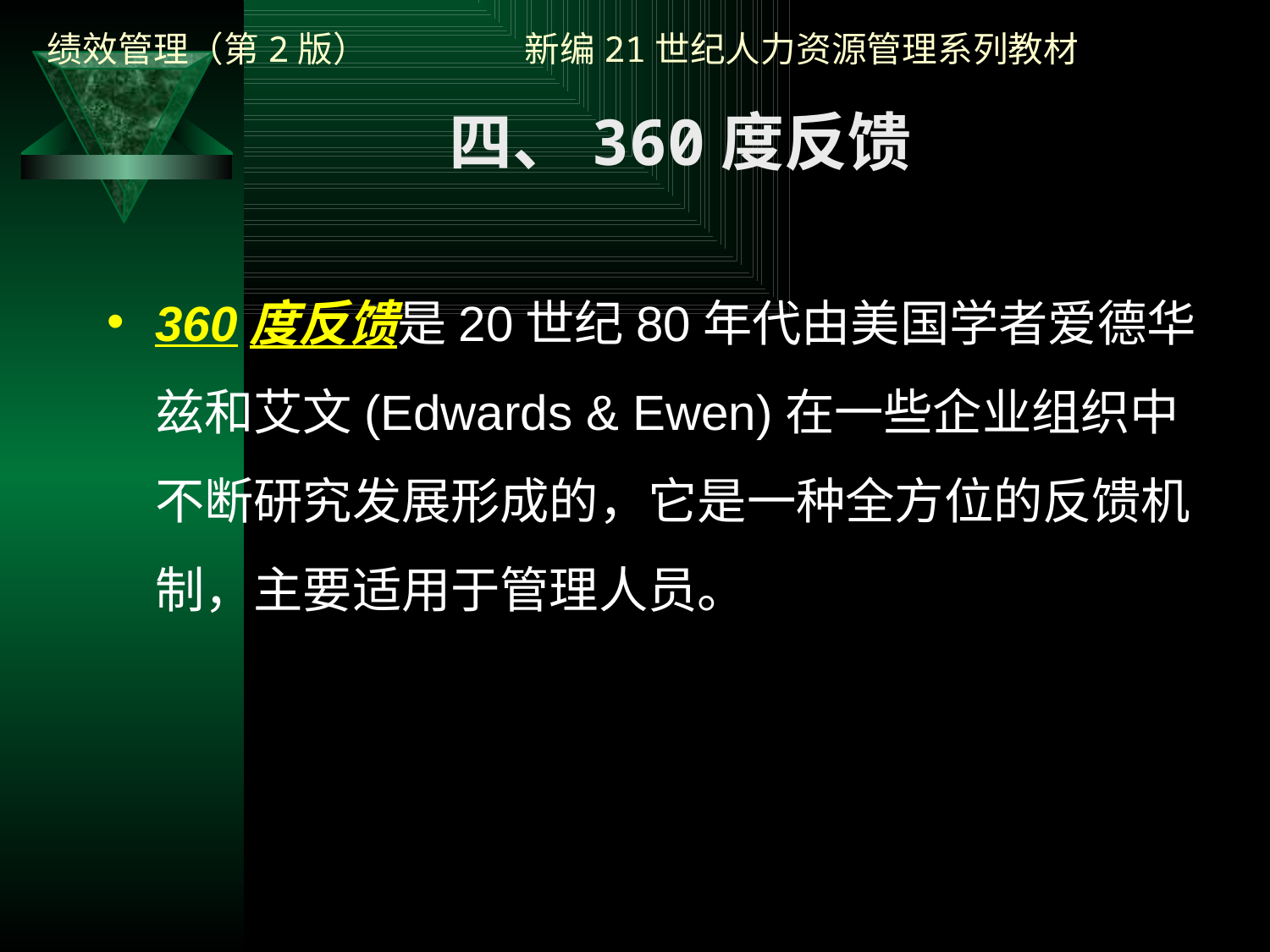

四、360度反馈
360度反馈是20世纪80年代由美国学者爱德华兹和艾文(Edwards & Ewen)在一些企业组织中不断研究发展形成的，它是一种全方位的反馈机制，主要适用于管理人员。